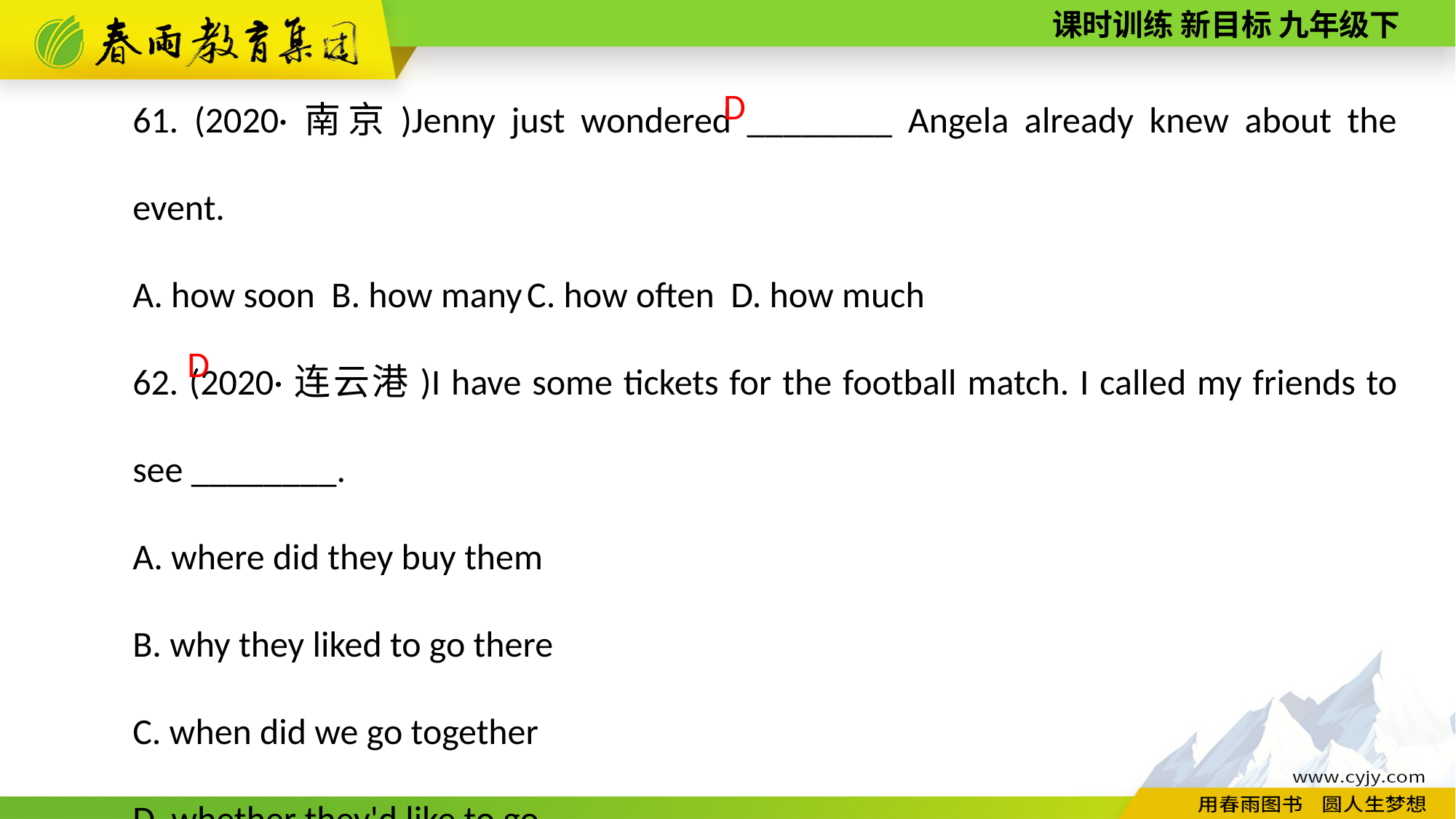

61. (2020·南京)Jenny just wondered ________ Angela already knew about the event.
A. how soon  B. how many C. how often  D. how much
62. (2020·连云港)I have some tickets for the football match. I called my friends to see ________.
A. where did they buy them
B. why they liked to go there
C. when did we go together
D. whether they'd like to go
D
D